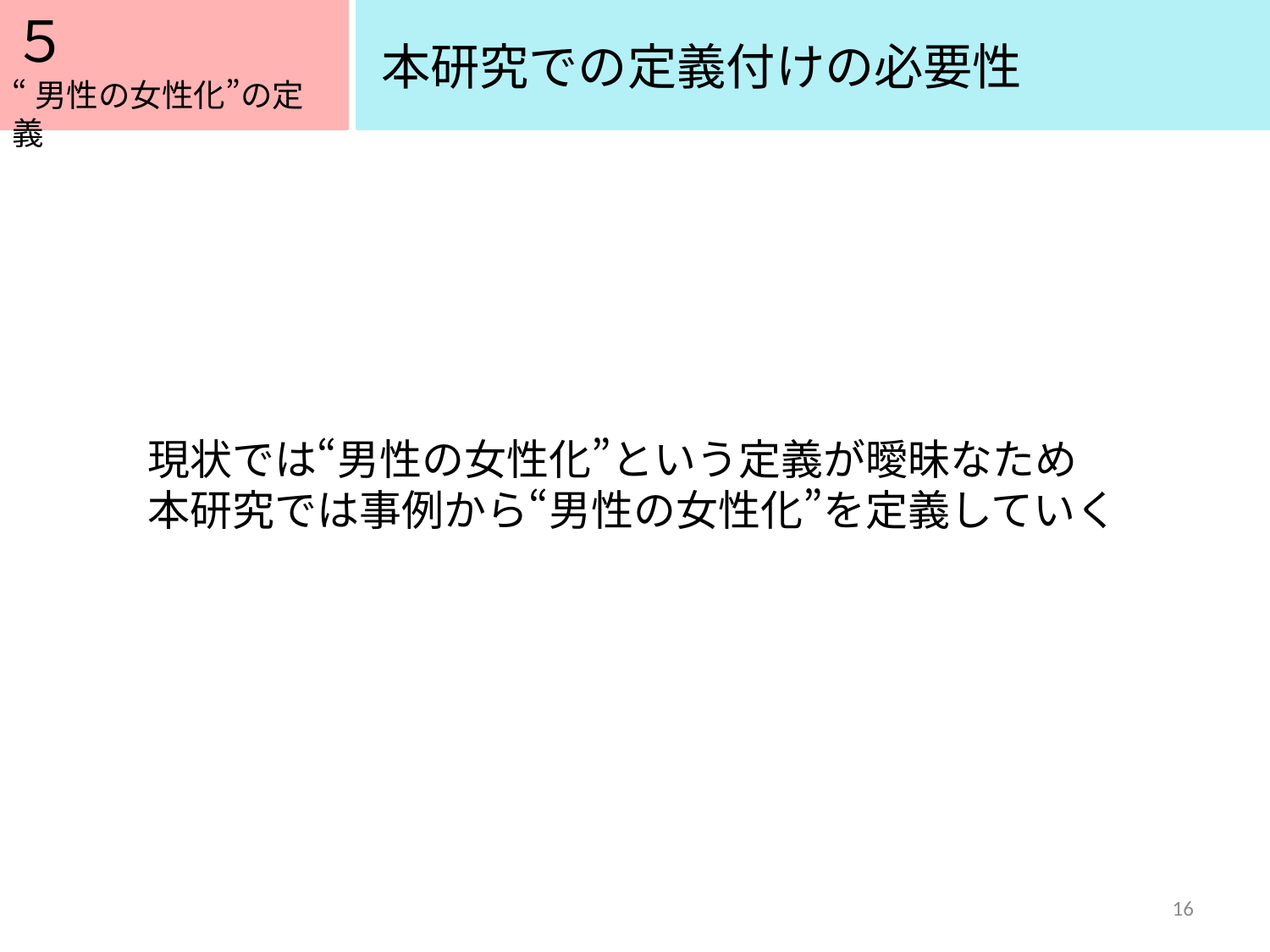

５
５

本研究での定義付けの必要性
“男性の女性化”の定義

現状では“男性の女性化”という定義が曖昧なため
本研究では事例から“男性の女性化”を定義していく
16